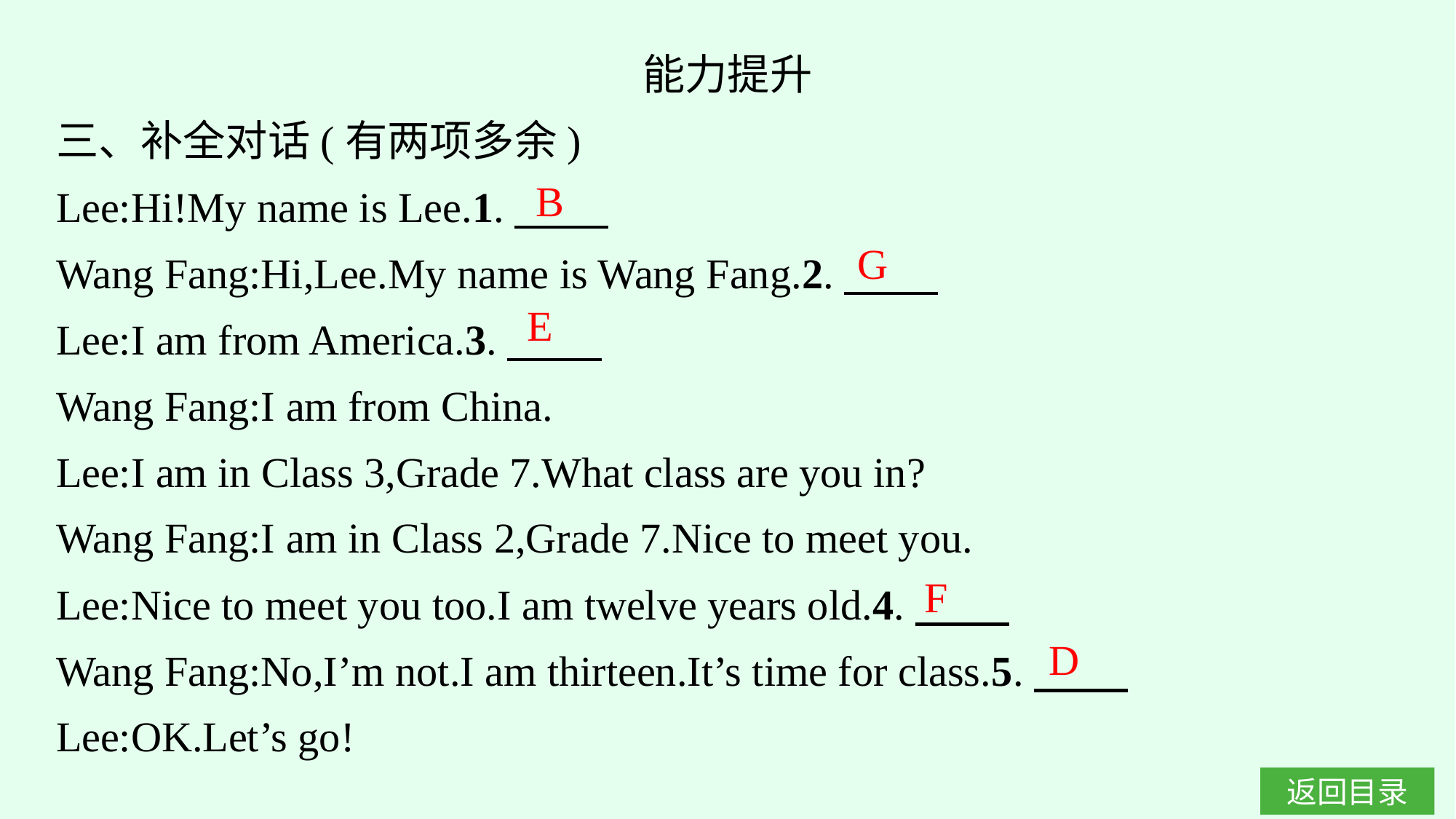

能力提升
三、补全对话(有两项多余)
Lee:Hi!My name is Lee.1.
Wang Fang:Hi,Lee.My name is Wang Fang.2.
Lee:I am from America.3.
Wang Fang:I am from China.
Lee:I am in Class 3,Grade 7.What class are you in?
Wang Fang:I am in Class 2,Grade 7.Nice to meet you.
Lee:Nice to meet you too.I am twelve years old.4.
Wang Fang:No,I’m not.I am thirteen.It’s time for class.5.
Lee:OK.Let’s go!
B
G
E
F
D